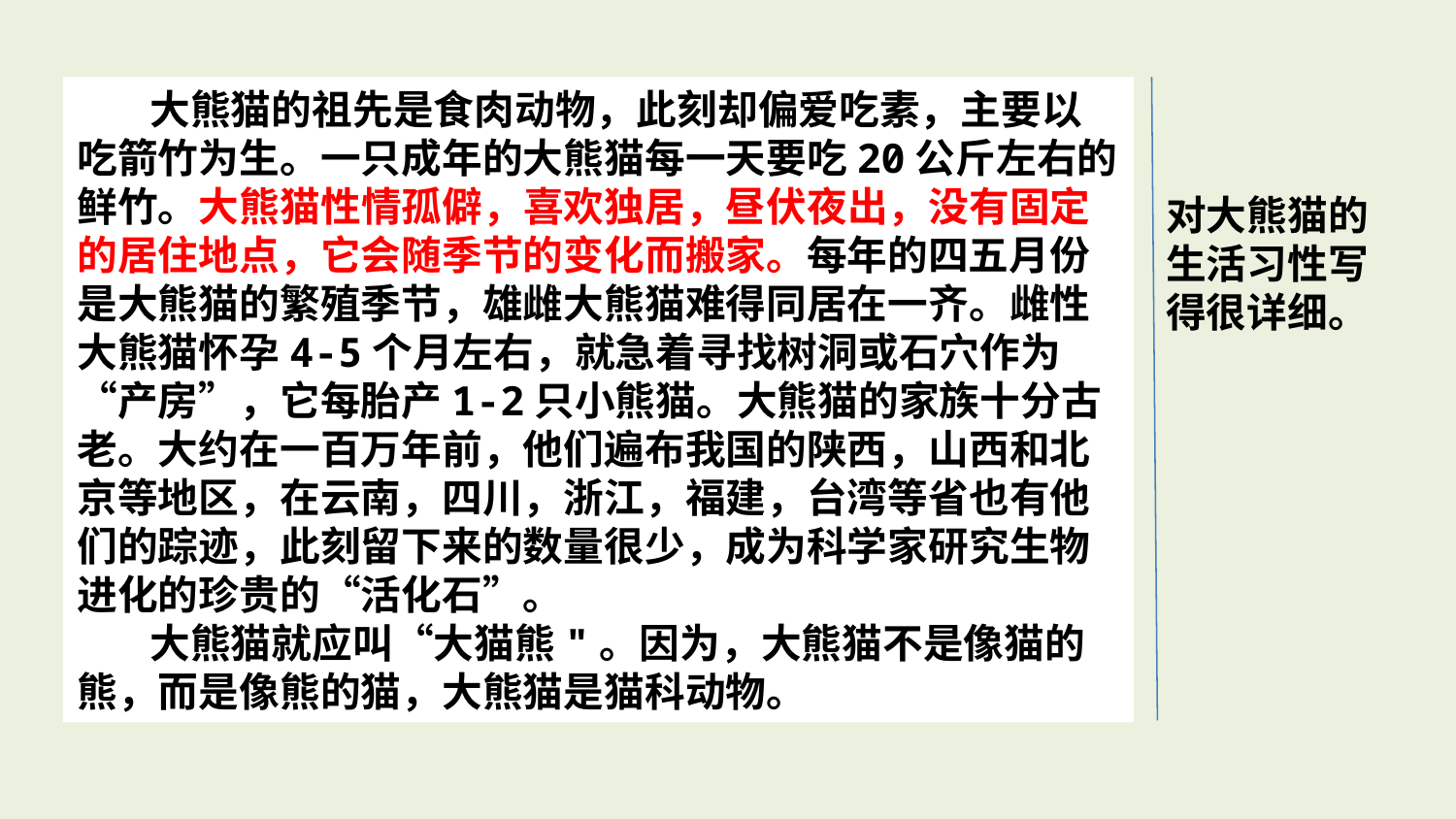

大熊猫的祖先是食肉动物，此刻却偏爱吃素，主要以吃箭竹为生。一只成年的大熊猫每一天要吃20公斤左右的鲜竹。大熊猫性情孤僻，喜欢独居，昼伏夜出，没有固定的居住地点，它会随季节的变化而搬家。每年的四五月份是大熊猫的繁殖季节，雄雌大熊猫难得同居在一齐。雌性大熊猫怀孕4-5个月左右，就急着寻找树洞或石穴作为“产房”，它每胎产1-2只小熊猫。大熊猫的家族十分古老。大约在一百万年前，他们遍布我国的陕西，山西和北京等地区，在云南，四川，浙江，福建，台湾等省也有他们的踪迹，此刻留下来的数量很少，成为科学家研究生物进化的珍贵的“活化石”。
大熊猫就应叫“大猫熊"。因为，大熊猫不是像猫的熊，而是像熊的猫，大熊猫是猫科动物。

对大熊猫的
生活习性写得很详细。